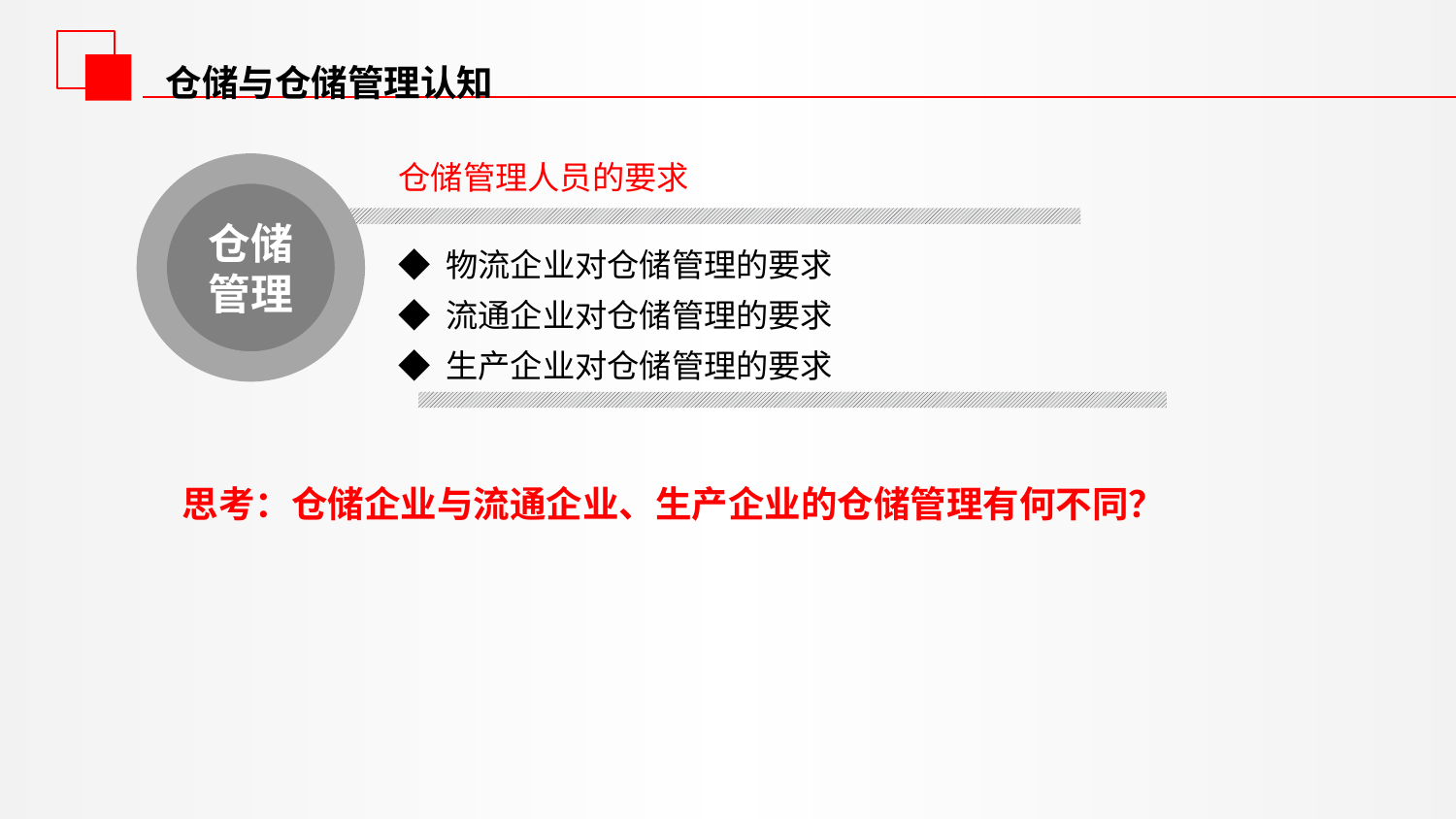

仓储与仓储管理认知
仓储管理人员的要求
仓储管理

◆ 物流企业对仓储管理的要求
◆ 流通企业对仓储管理的要求
◆ 生产企业对仓储管理的要求

思考：仓储企业与流通企业、生产企业的仓储管理有何不同？